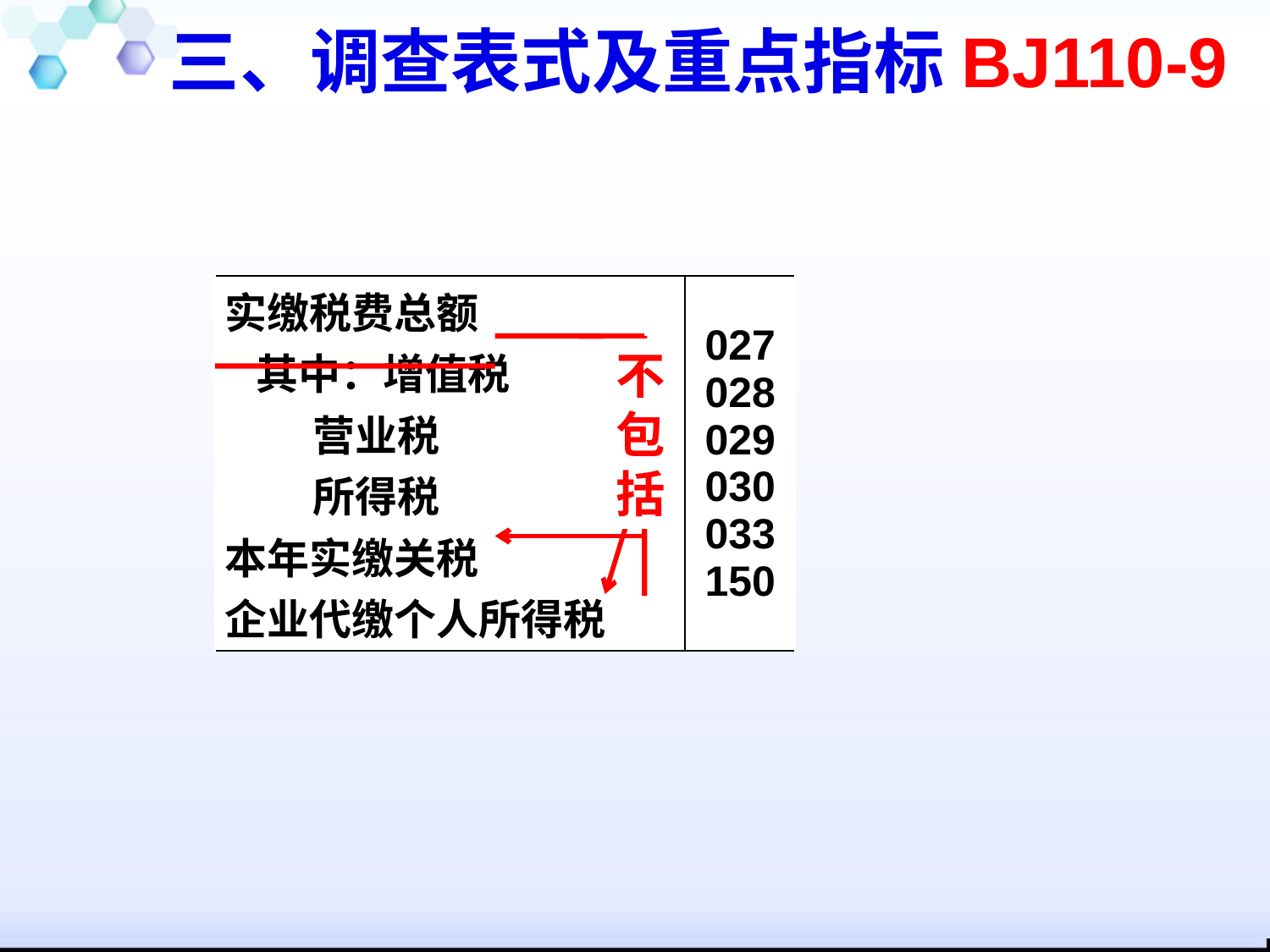

三、调查表式及重点指标BJ110-9
| 实缴税费总额 其中：增值税 营业税 所得税 本年实缴关税 企业代缴个人所得税 | 027 028 029 030 033 150 |
| --- | --- |

不
包
括